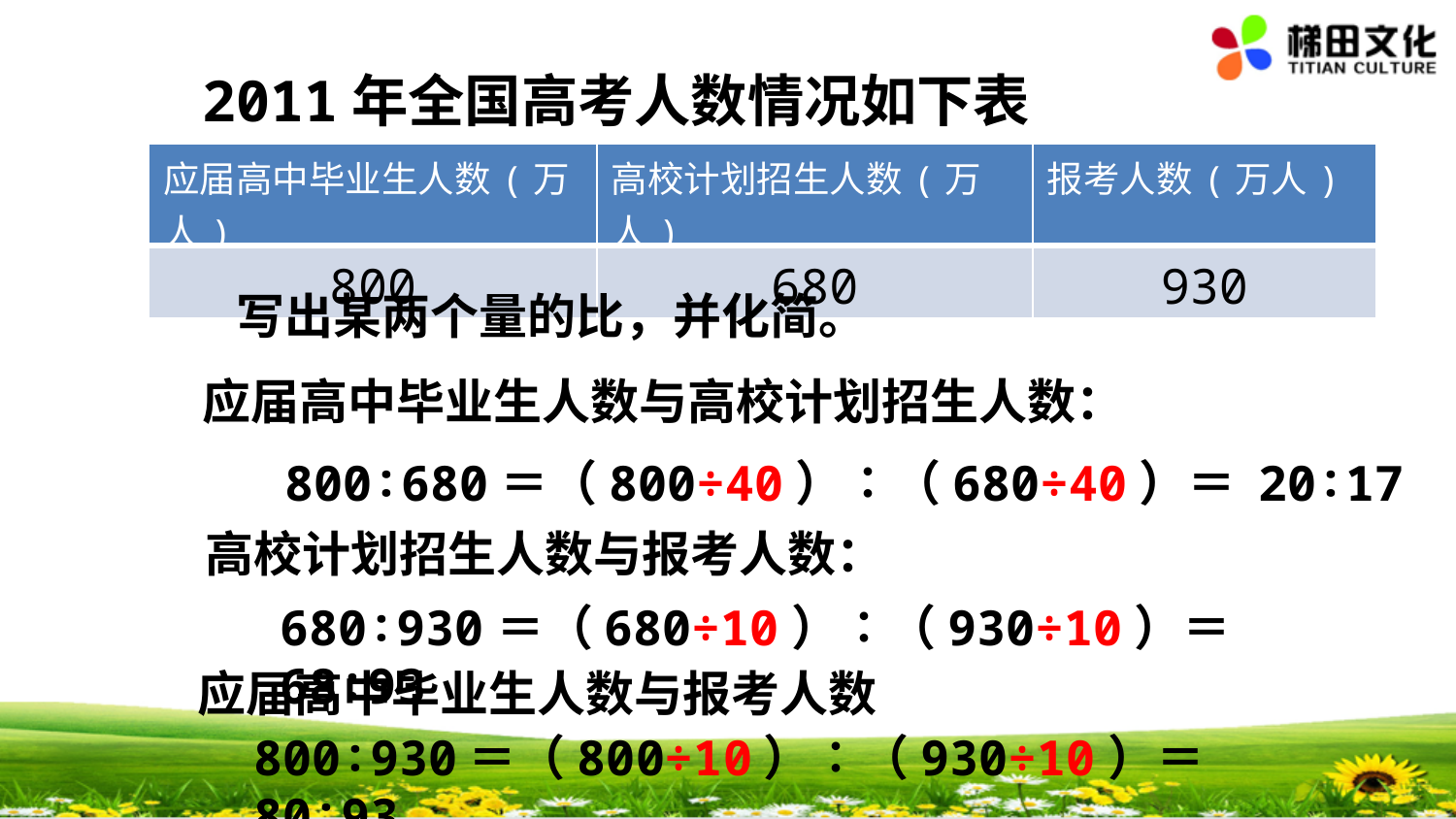

2011年全国高考人数情况如下表
| 应届高中毕业生人数(万人) | 高校计划招生人数(万人) | 报考人数(万人) |
| --- | --- | --- |
| 800 | 680 | 930 |
写出某两个量的比，并化简。
应届高中毕业生人数与高校计划招生人数：
800∶680＝（800÷40）∶（680÷40）＝ 20∶17
高校计划招生人数与报考人数：
680∶930＝（680÷10）∶（930÷10）＝ 68∶93
应届高中毕业生人数与报考人数
800∶930＝（800÷10）∶（930÷10）＝ 80∶93